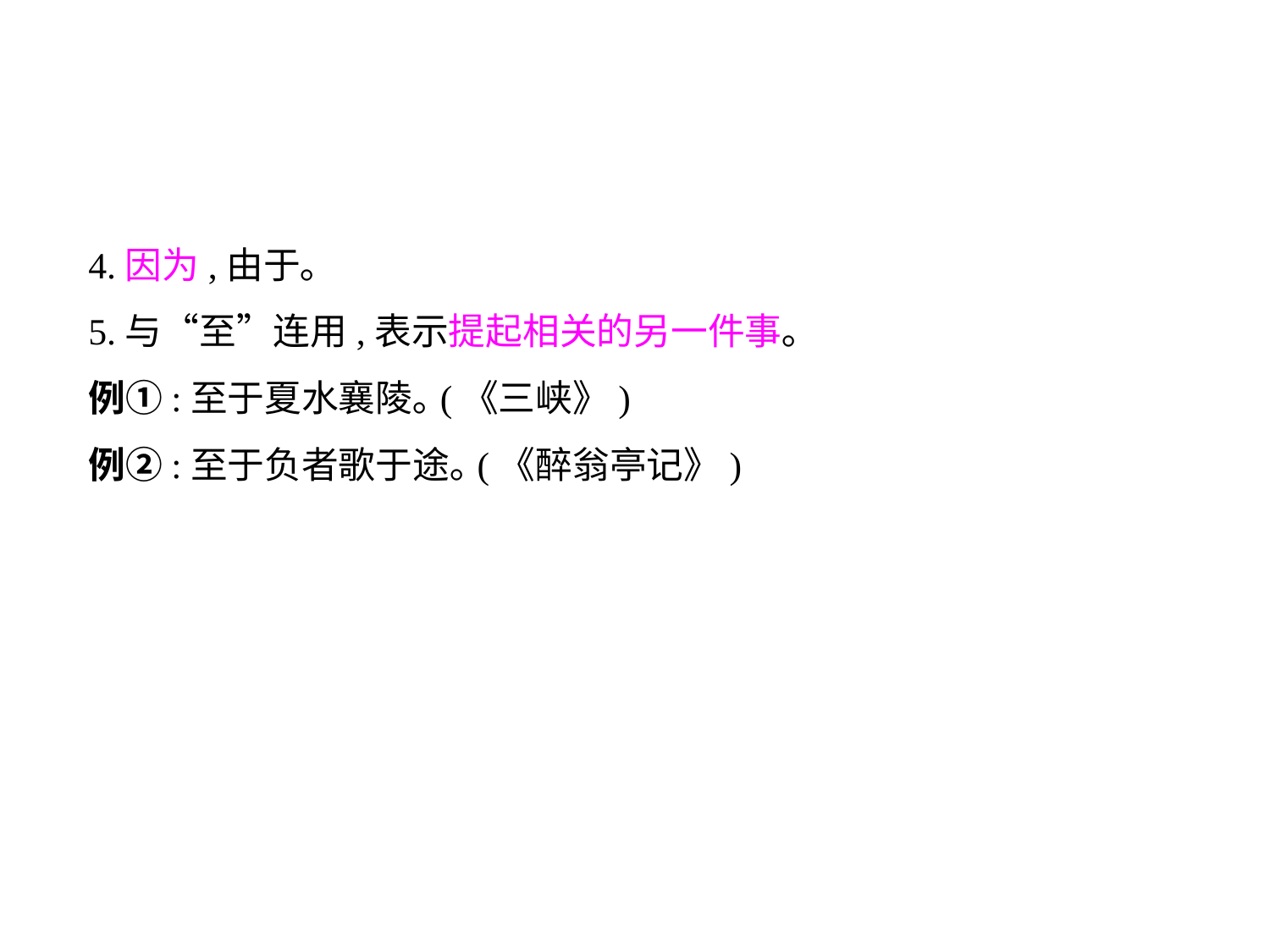

4.因为,由于｡
5.与“至”连用,表示提起相关的另一件事｡
例①:至于夏水襄陵｡(《三峡》)
例②:至于负者歌于途｡(《醉翁亭记》)